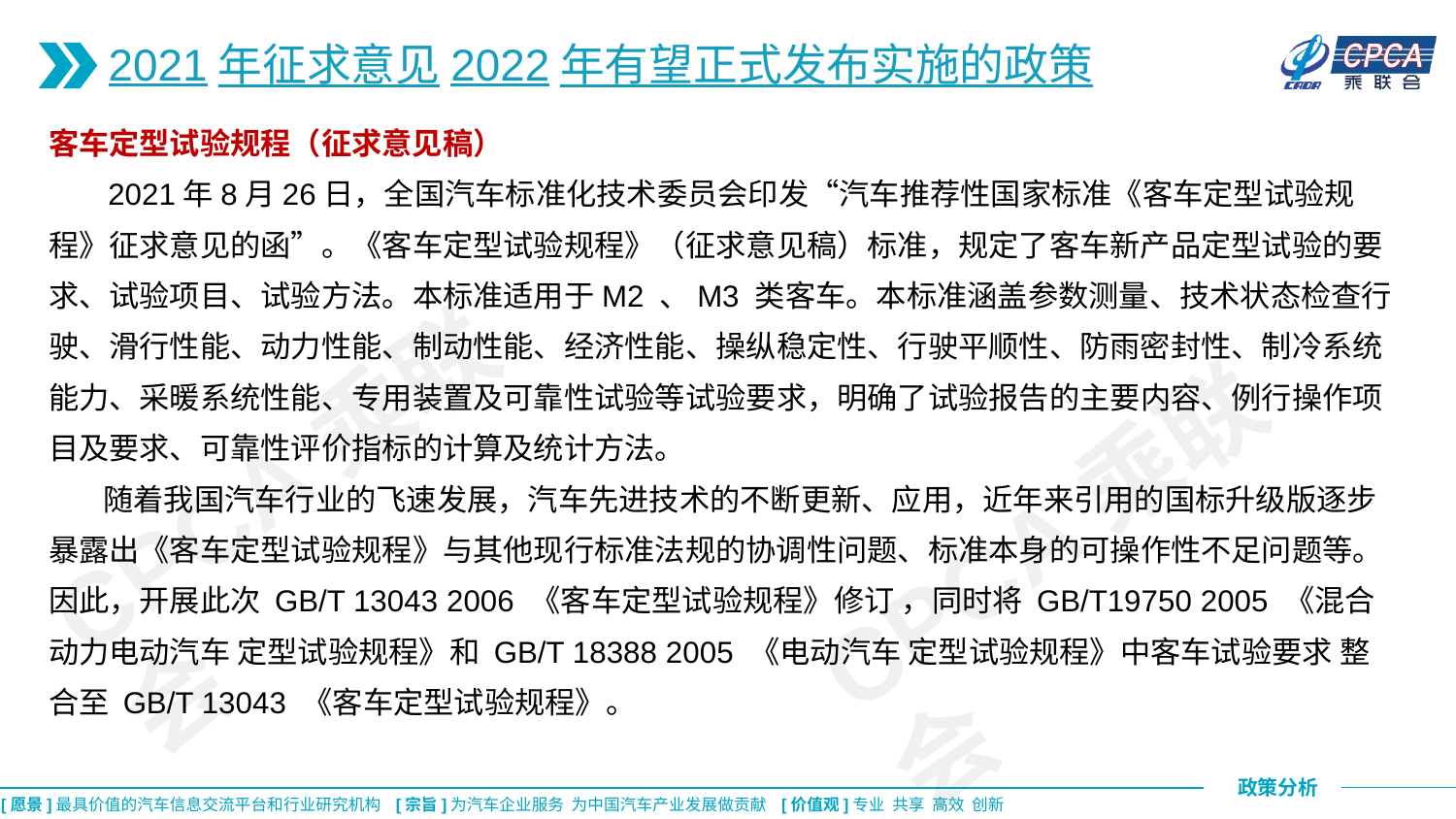

2021年征求意见2022年有望正式发布实施的政策
客车定型试验规程（征求意见稿）
       2021年8月26日，全国汽车标准化技术委员会印发“汽车推荐性国家标准《客车定型试验规程》征求意见的函”。《客车定型试验规程》（征求意见稿）标准，规定了客车新产品定型试验的要求、试验项目、试验方法。本标准适用于M2 、M3 类客车。本标准涵盖参数测量、技术状态检查行驶、滑行性能、动力性能、制动性能、经济性能、操纵稳定性、行驶平顺性、防雨密封性、制冷系统能力、采暖系统性能、专用装置及可靠性试验等试验要求，明确了试验报告的主要内容、例行操作项目及要求、可靠性评价指标的计算及统计方法。
       随着我国汽车行业的飞速发展，汽车先进技术的不断更新、应用，近年来引用的国标升级版逐步暴露出《客车定型试验规程》与其他现行标准法规的协调性问题、标准本身的可操作性不足问题等。因此，开展此次 GB/T 13043 2006 《客车定型试验规程》修订 ，同时将 GB/T19750 2005 《混合动力电动汽车 定型试验规程》和 GB/T 18388 2005 《电动汽车 定型试验规程》中客车试验要求 整合至 GB/T 13043 《客车定型试验规程》。
CPCA乘联会
CPCA乘联会